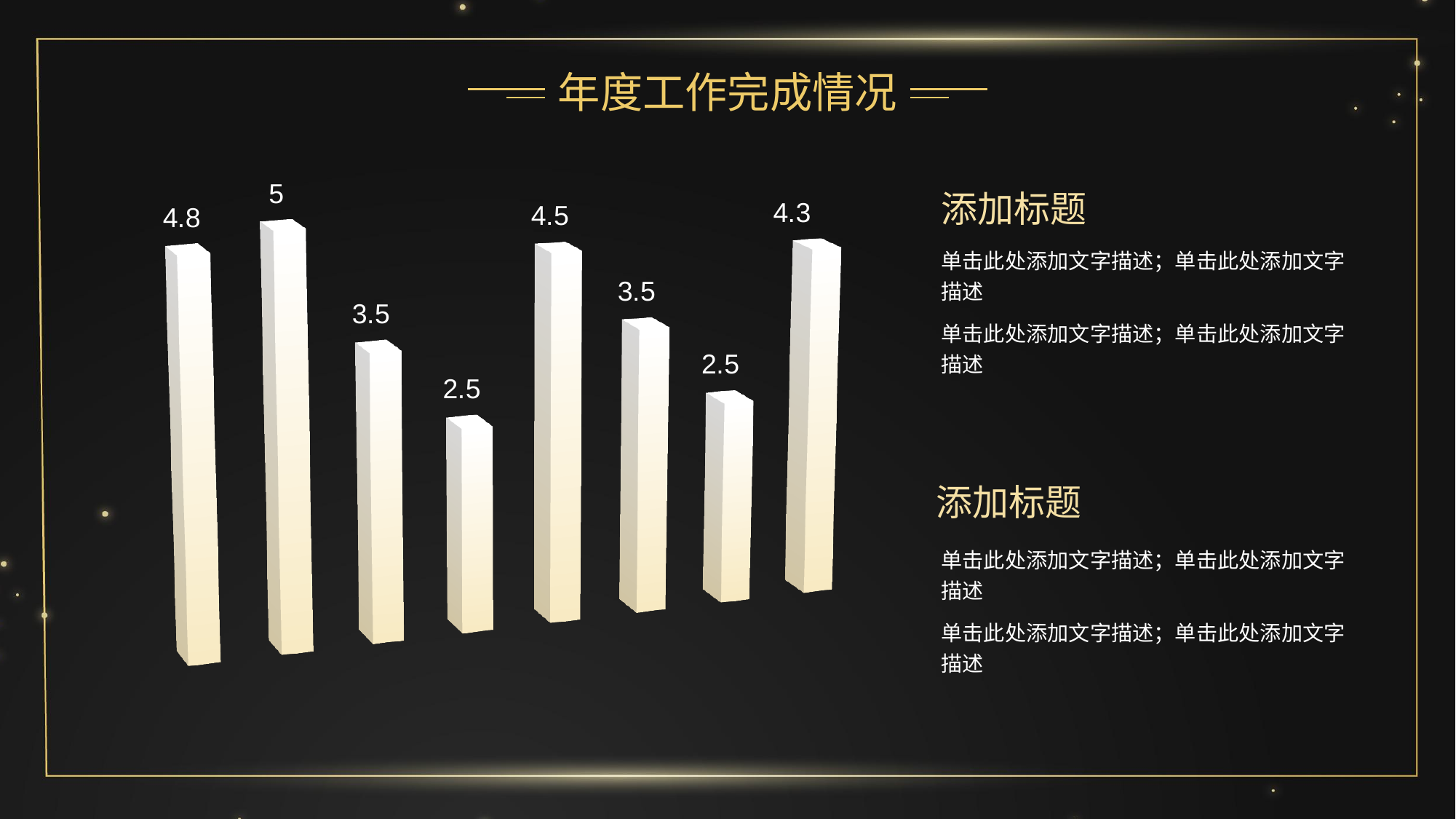

年度工作完成情况

[unsupported chart]

添加标题
单击此处添加文字描述；单击此处添加文字描述
单击此处添加文字描述；单击此处添加文字描述
添加标题
单击此处添加文字描述；单击此处添加文字描述
单击此处添加文字描述；单击此处添加文字描述